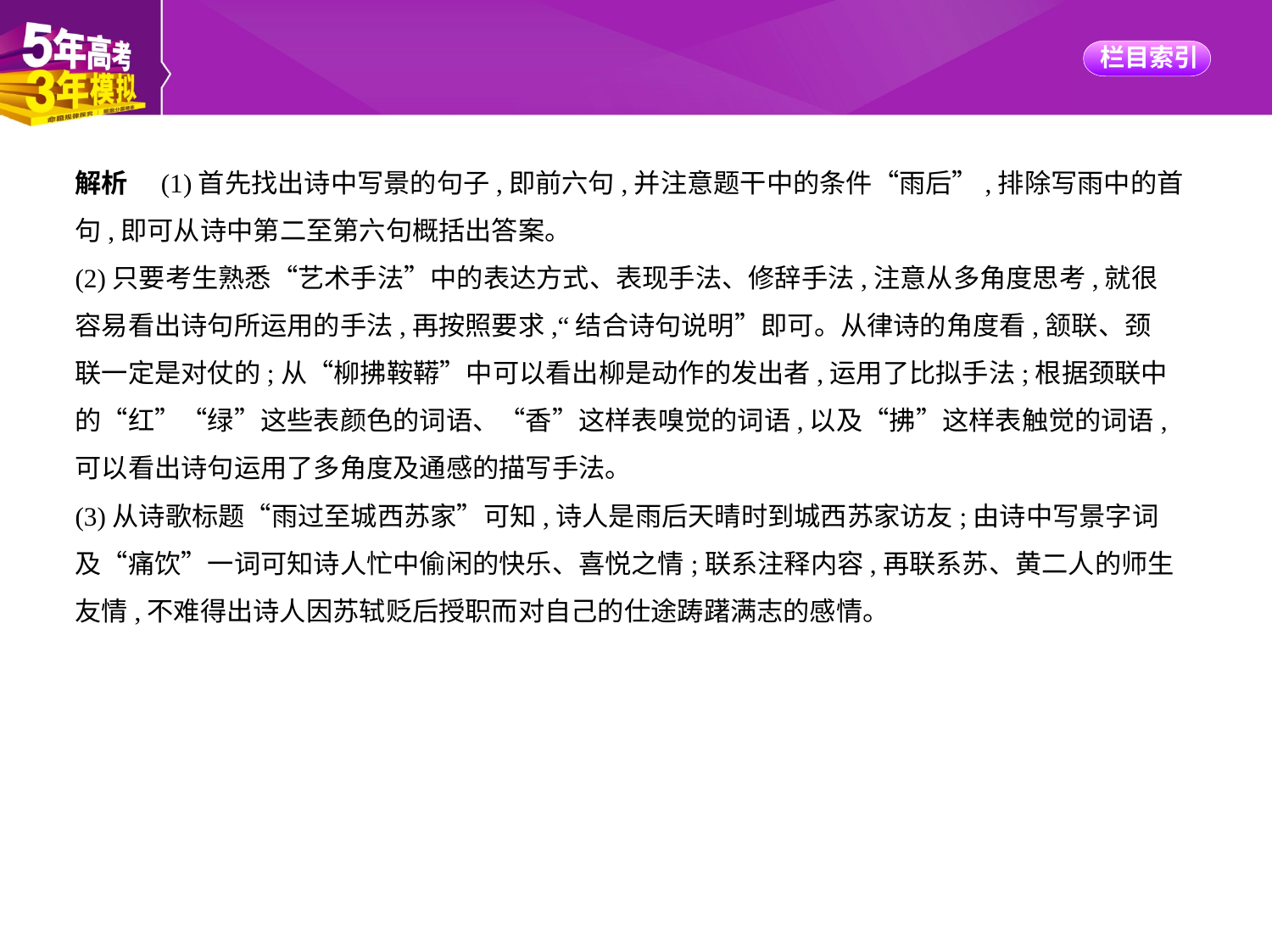

解析　(1)首先找出诗中写景的句子,即前六句,并注意题干中的条件“雨后”,排除写雨中的首
句,即可从诗中第二至第六句概括出答案。
(2)只要考生熟悉“艺术手法”中的表达方式、表现手法、修辞手法,注意从多角度思考,就很
容易看出诗句所运用的手法,再按照要求,“结合诗句说明”即可。从律诗的角度看,颔联、颈
联一定是对仗的;从“柳拂鞍鞯”中可以看出柳是动作的发出者,运用了比拟手法;根据颈联中
的“红”“绿”这些表颜色的词语、“香”这样表嗅觉的词语,以及“拂”这样表触觉的词语,
可以看出诗句运用了多角度及通感的描写手法。
(3)从诗歌标题“雨过至城西苏家”可知,诗人是雨后天晴时到城西苏家访友;由诗中写景字词
及“痛饮”一词可知诗人忙中偷闲的快乐、喜悦之情;联系注释内容,再联系苏、黄二人的师生
友情,不难得出诗人因苏轼贬后授职而对自己的仕途踌躇满志的感情。